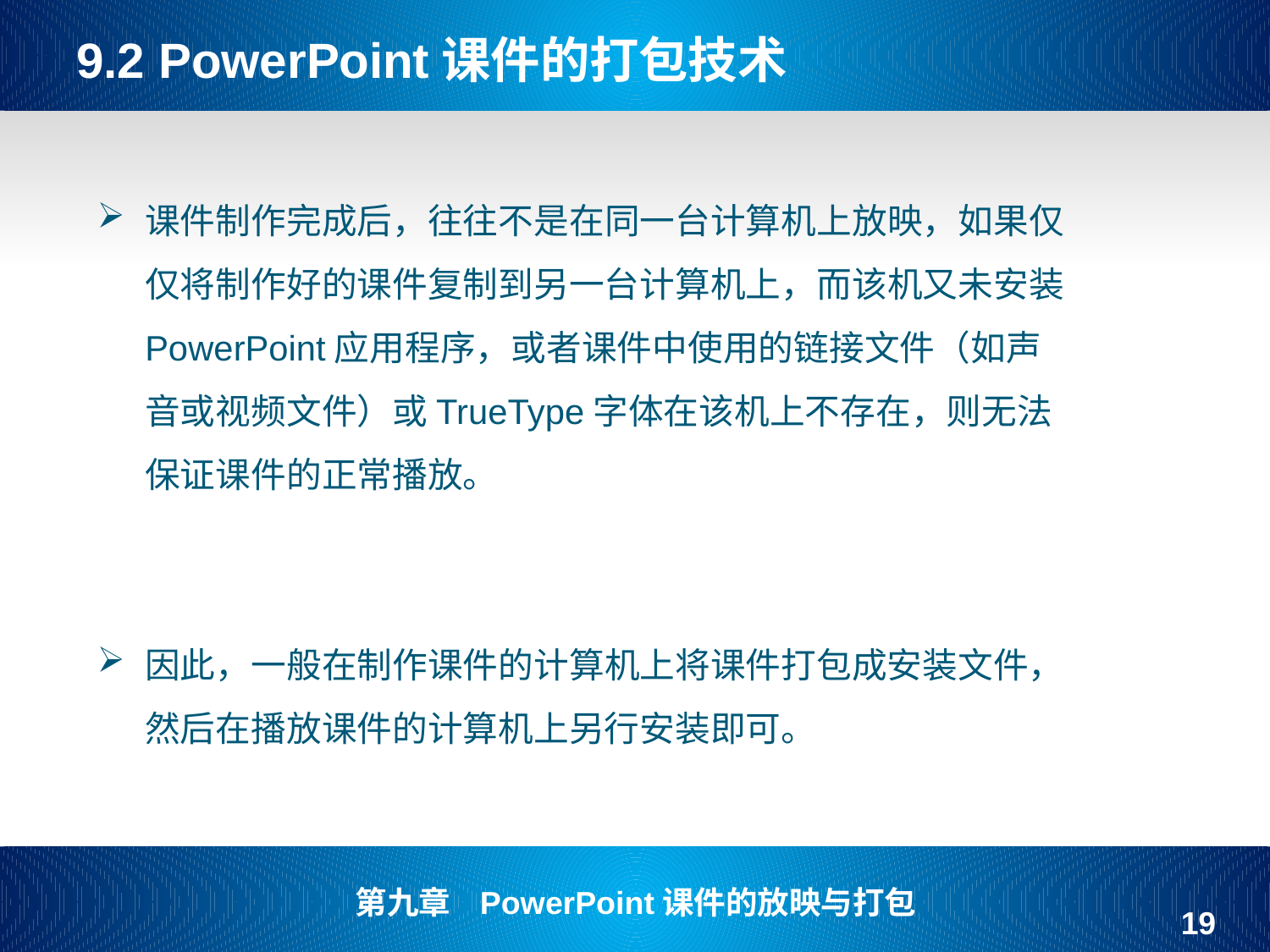

# 9.2 PowerPoint课件的打包技术
课件制作完成后，往往不是在同一台计算机上放映，如果仅仅将制作好的课件复制到另一台计算机上，而该机又未安装PowerPoint应用程序，或者课件中使用的链接文件（如声音或视频文件）或TrueType字体在该机上不存在，则无法保证课件的正常播放。

因此，一般在制作课件的计算机上将课件打包成安装文件，然后在播放课件的计算机上另行安装即可。

19